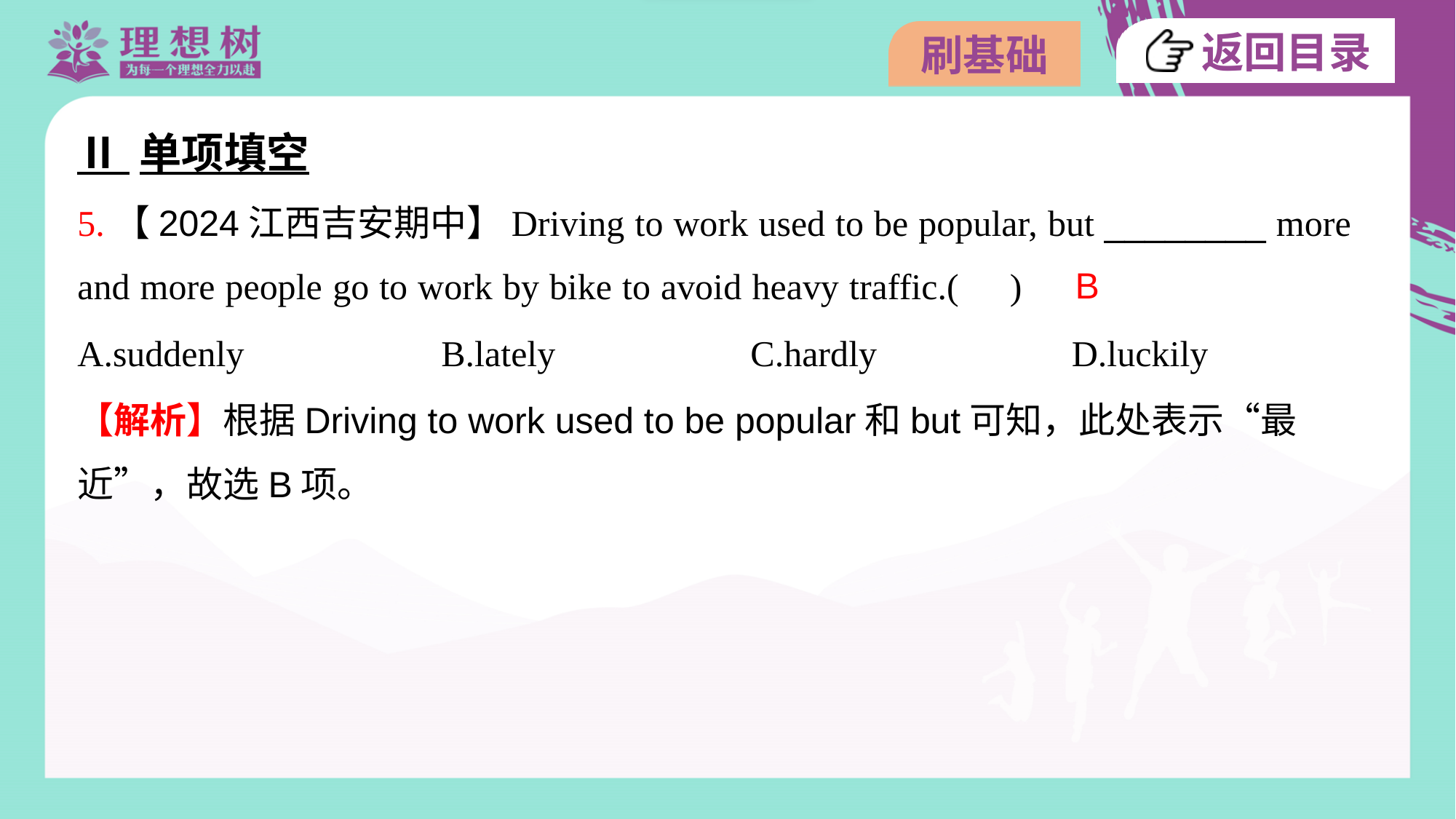

Ⅱ 单项填空
5.【2024江西吉安期中】Driving to work used to be popular, but ________ more
and more people go to work by bike to avoid heavy traffic.(     )
B
A.suddenly	B.lately	C.hardly	D.luckily
【解析】根据Driving to work used to be popular和but可知，此处表示“最
近”，故选B项。